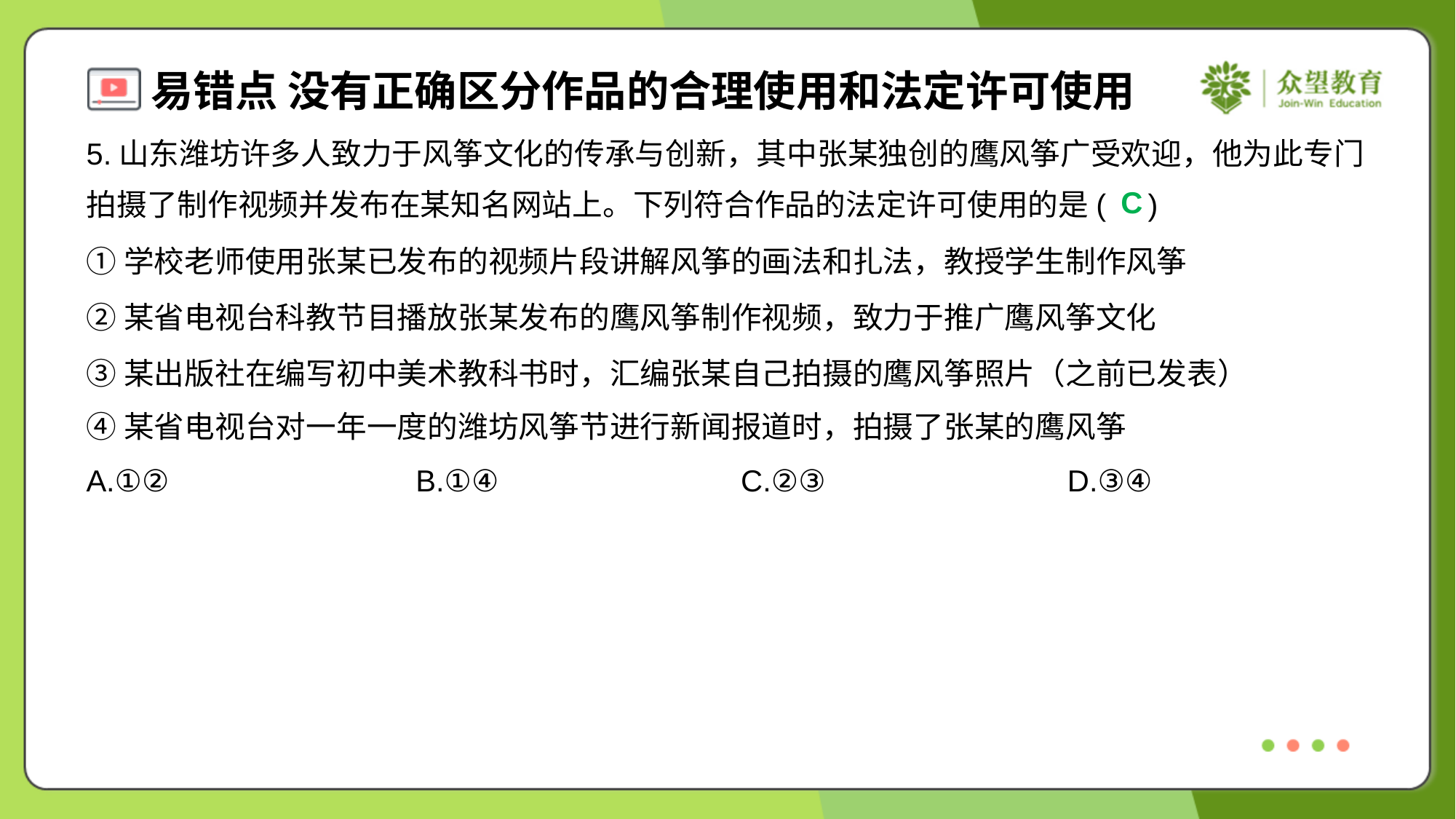

5.山东潍坊许多人致力于风筝文化的传承与创新，其中张某独创的鹰风筝广受欢迎，他为此专门
拍摄了制作视频并发布在某知名网站上。下列符合作品的法定许可使用的是(     )
C
①学校老师使用张某已发布的视频片段讲解风筝的画法和扎法，教授学生制作风筝
②某省电视台科教节目播放张某发布的鹰风筝制作视频，致力于推广鹰风筝文化
③某出版社在编写初中美术教科书时，汇编张某自己拍摄的鹰风筝照片（之前已发表）
④某省电视台对一年一度的潍坊风筝节进行新闻报道时，拍摄了张某的鹰风筝
A.①②	B.①④	C.②③	D.③④